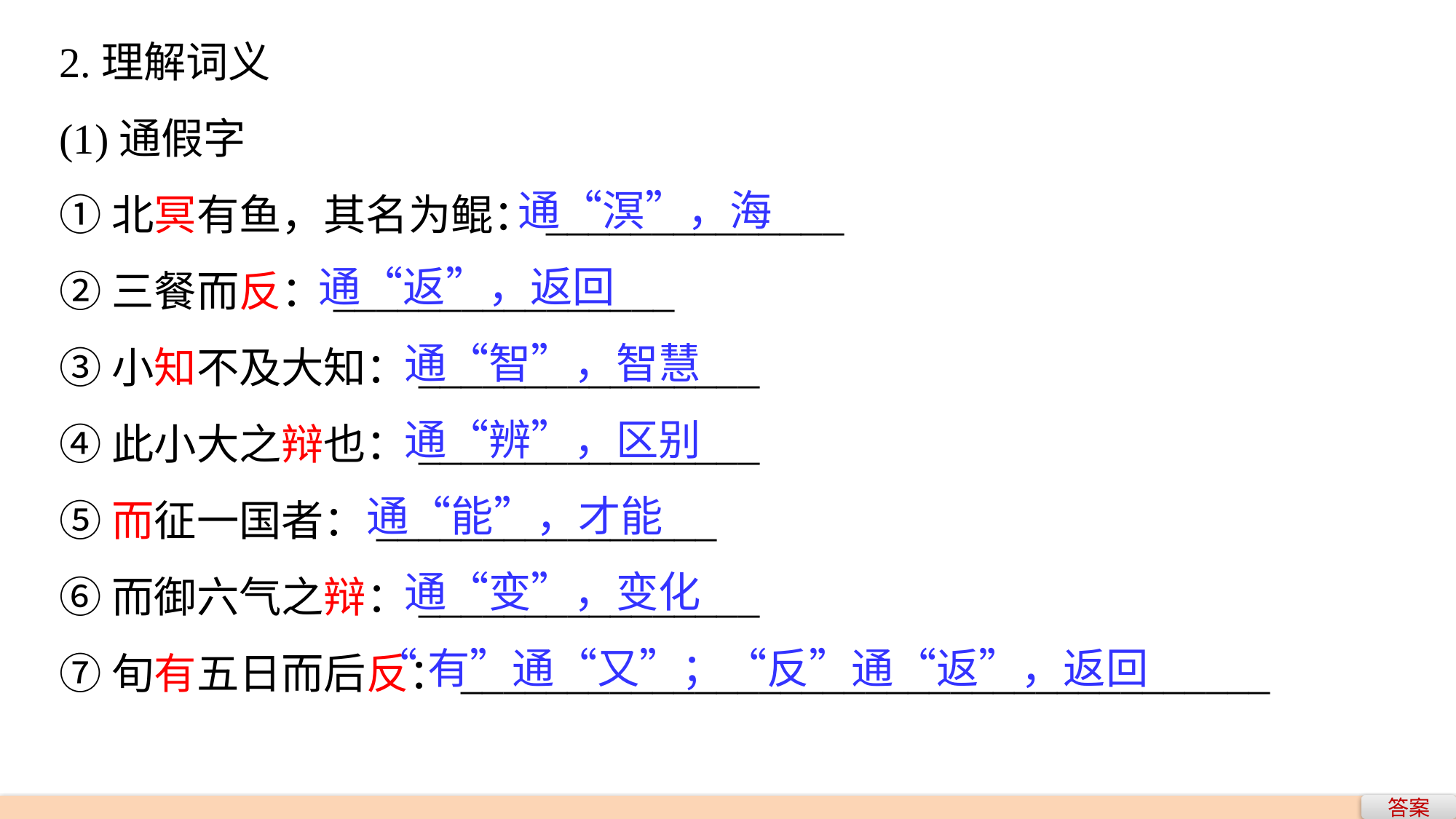

2.理解词义
(1)通假字
①北冥有鱼，其名为鲲：______________
②三餐而反：________________
③小知不及大知：________________
④此小大之辩也：________________
⑤而征一国者：________________
⑥而御六气之辩：________________
⑦旬有五日而后反：______________________________________
                    通“溟”，海
通“返”，返回
        通“智”，智慧
        通“辨”，区别
    通“能”，才能
        通“变”，变化
      “有”通“又”；“反”通“返”，返回
答案